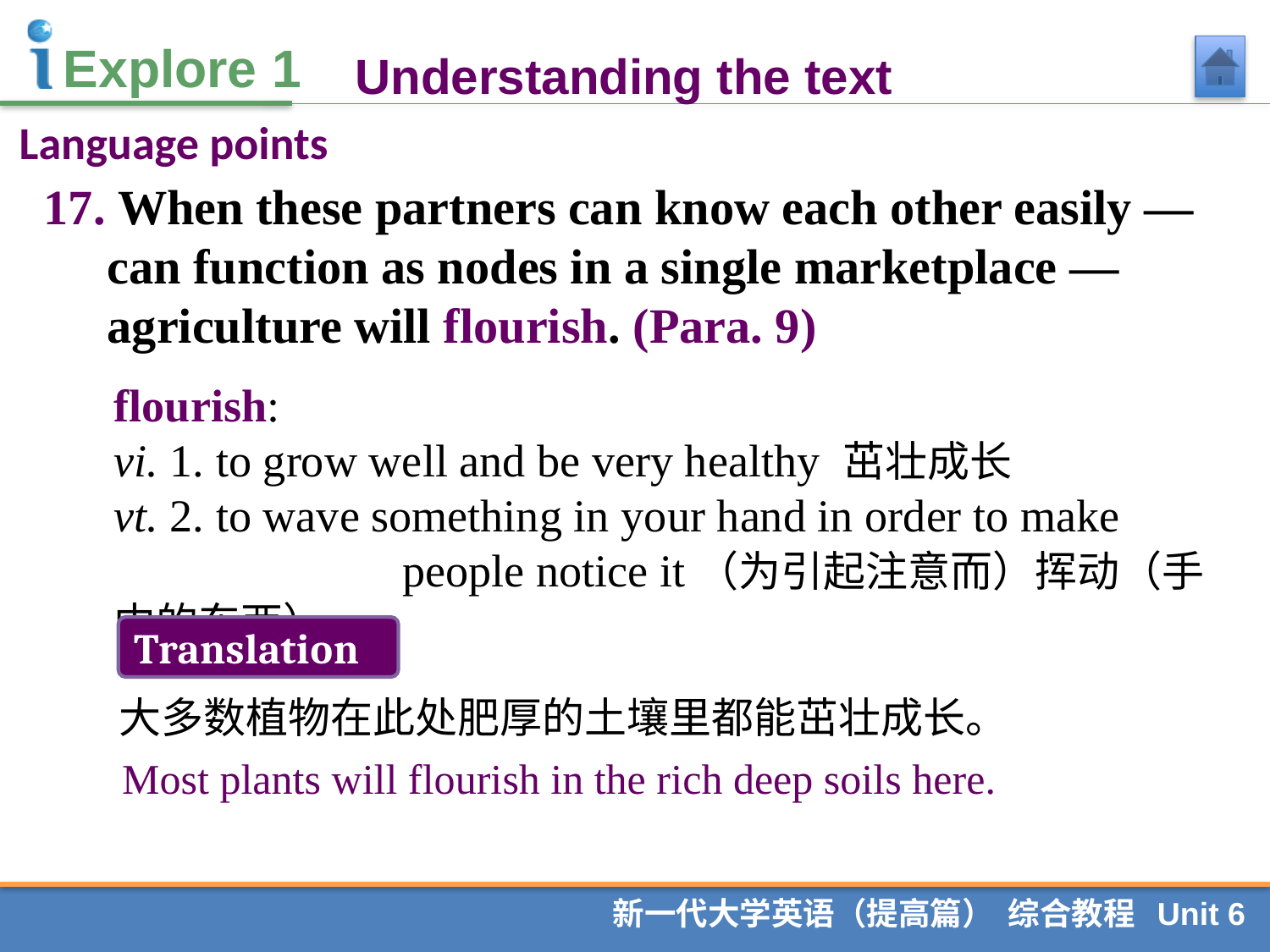

Understanding the text
Language points
17. When these partners can know each other easily — can function as nodes in a single marketplace — agriculture will flourish. (Para. 9)
flourish:
vi. 1. to grow well and be very healthy 茁壮成长
vt. 2. to wave something in your hand in order to make    		   people notice it（为引起注意而）挥动（手中的东西）
Translation
大多数植物在此处肥厚的土壤里都能茁壮成长。
Most plants will flourish in the rich deep soils here.